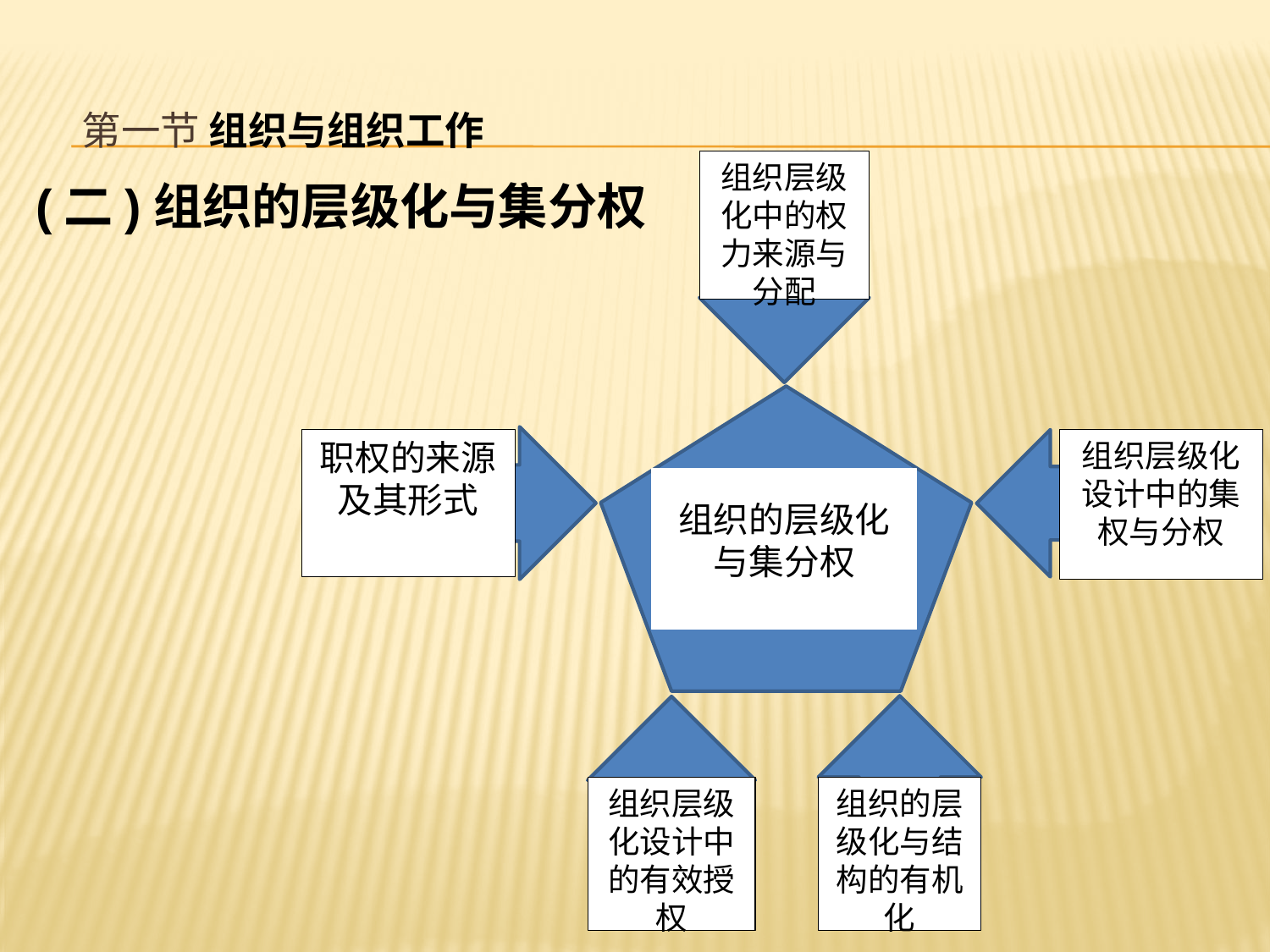

# 第一节 组织与组织工作
组织层级化中的权力来源与分配

职权的来源及其形式
组织层级化设计中的集权与分权

组织的层级化与集分权
组织层级化设计中的有效授权
组织的层级化与结构的有机化
(二)组织的层级化与集分权